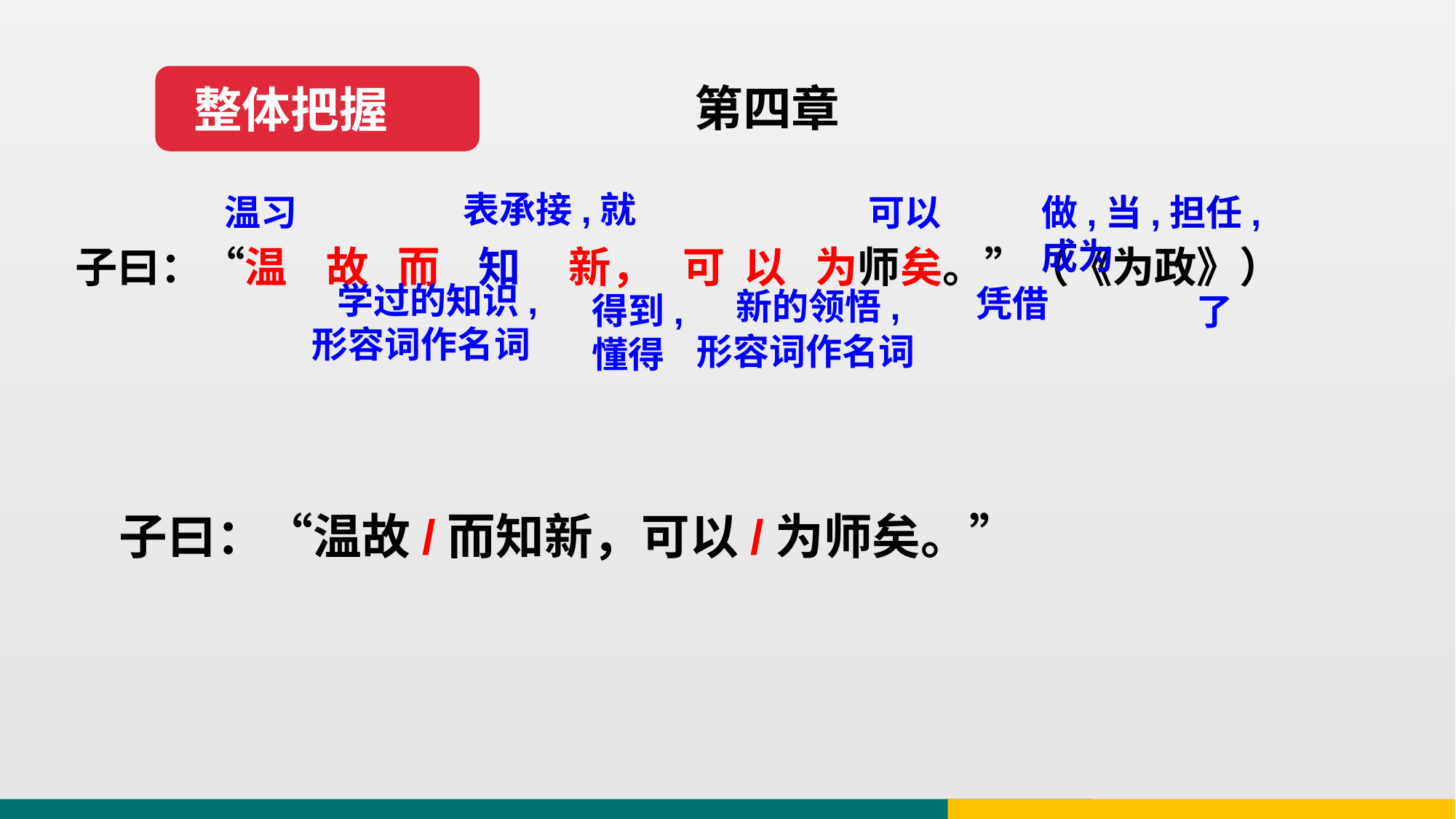

整体把握
第四章
表承接,就
可以
做,当,担任,成为
子曰：“温    故   而    知     新，   可  以   为师矣。”（《为政》）
温习
   新的领悟,
形容词作名词
  学过的知识,
形容词作名词
凭借
得到,懂得
了

子曰：“温故/而知新，可以/为师矣。”